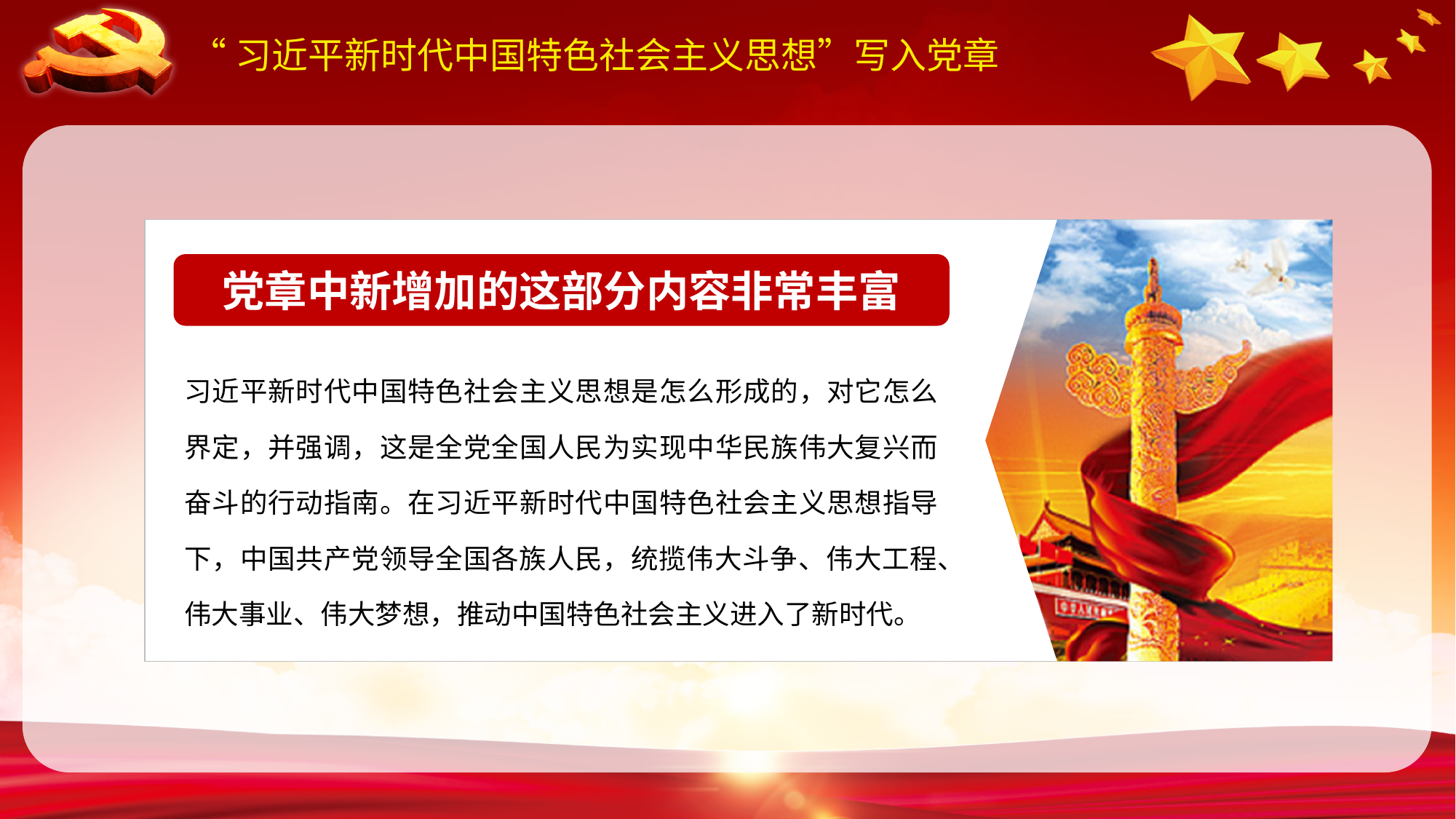

党章中新增加的这部分内容非常丰富
习近平新时代中国特色社会主义思想是怎么形成的，对它怎么界定，并强调，这是全党全国人民为实现中华民族伟大复兴而奋斗的行动指南。在习近平新时代中国特色社会主义思想指导下，中国共产党领导全国各族人民，统揽伟大斗争、伟大工程、伟大事业、伟大梦想，推动中国特色社会主义进入了新时代。